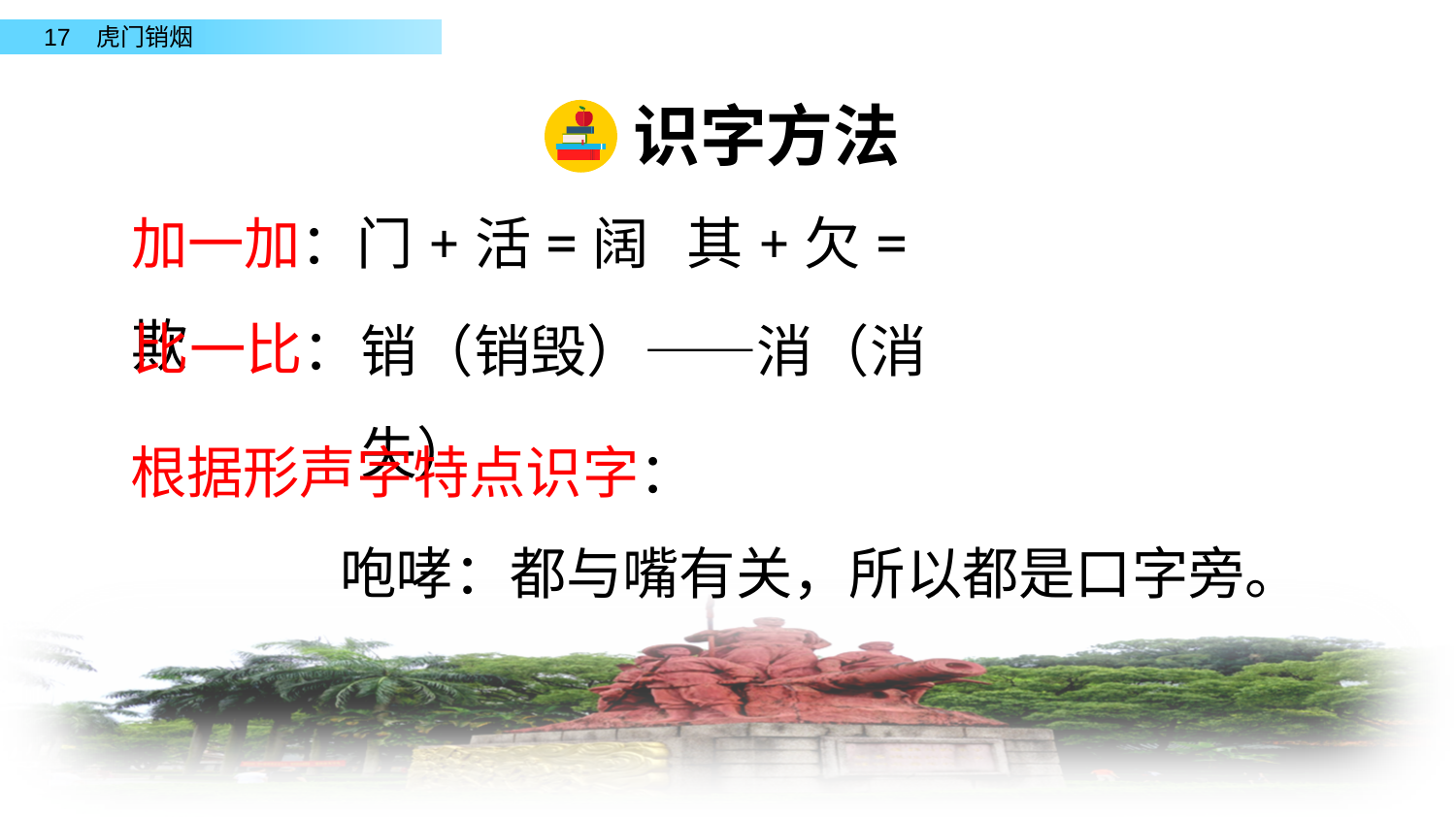

识字方法

加一加：门+活=阔   其+欠=欺
比一比：
销（销毁）——消（消失）
根据形声字特点识字：
咆哮：都与嘴有关，所以都是口字旁。